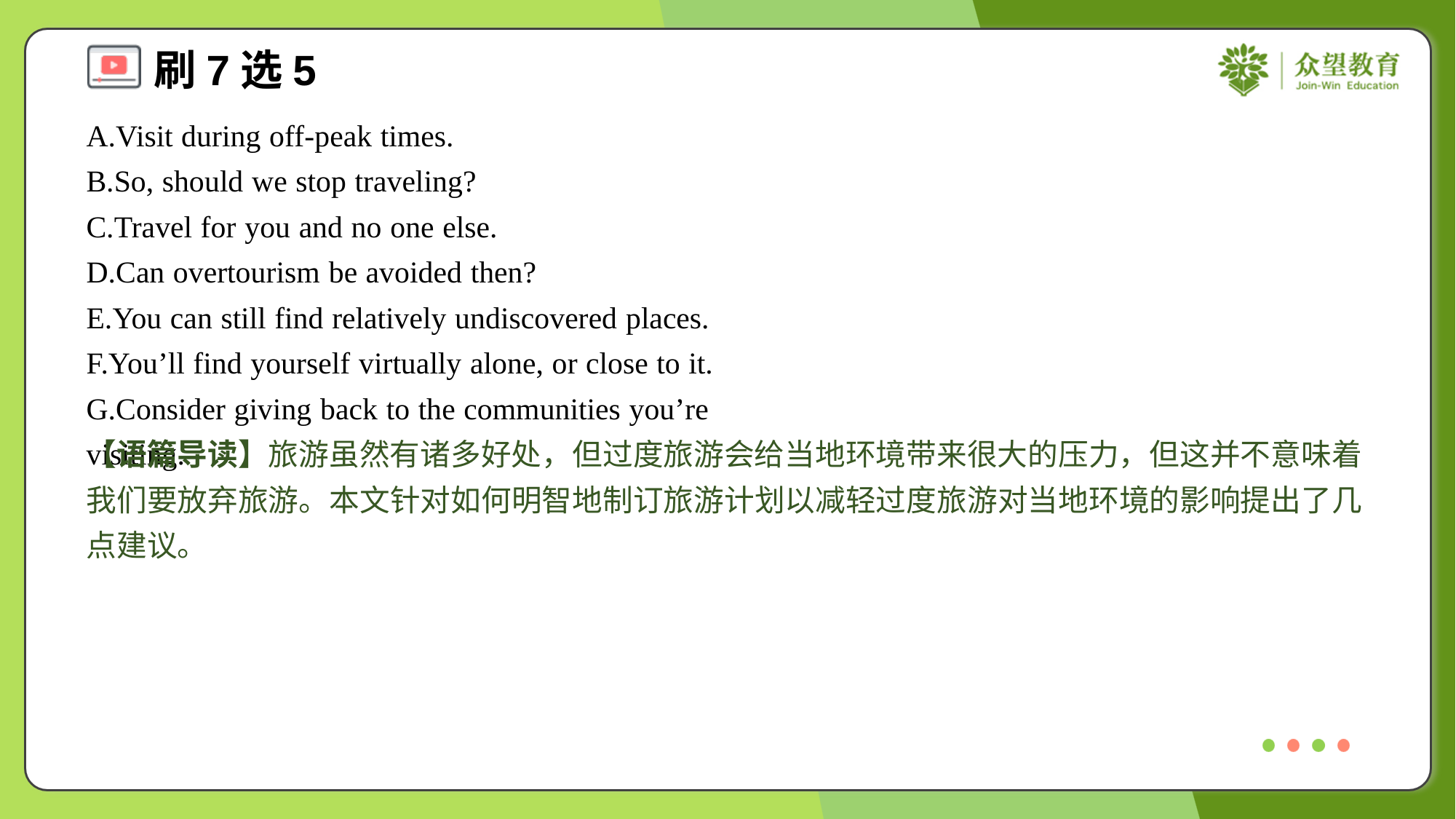

A.Visit during off-peak times.
B.So, should we stop traveling?
C.Travel for you and no one else.
D.Can overtourism be avoided then?
E.You can still find relatively undiscovered places.
F.You’ll find yourself virtually alone, or close to it.
G.Consider giving back to the communities you’re visiting.#7
【语篇导读】旅游虽然有诸多好处，但过度旅游会给当地环境带来很大的压力，但这并不意味着我们要放弃旅游。本文针对如何明智地制订旅游计划以减轻过度旅游对当地环境的影响提出了几点建议。